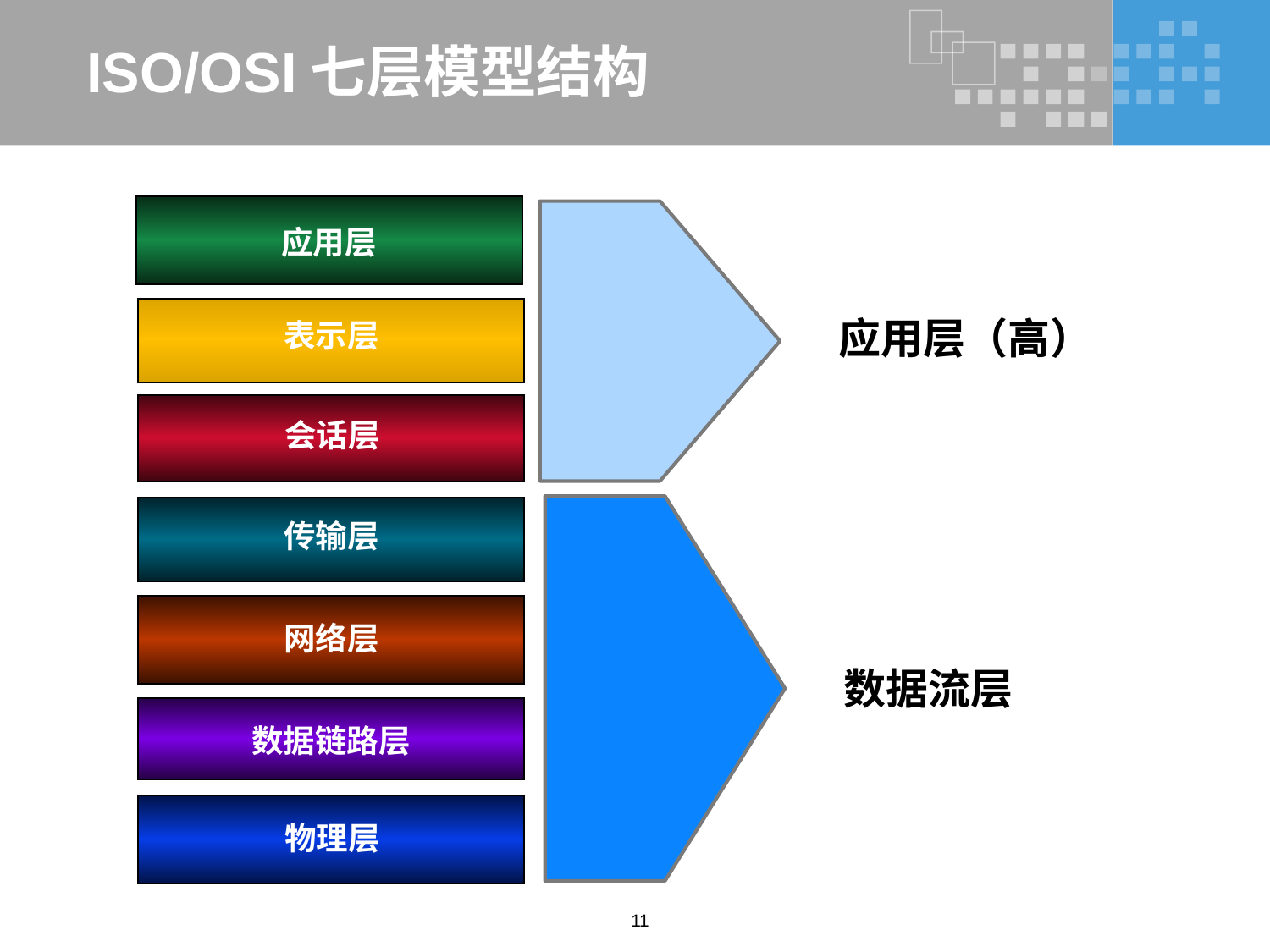

# ISO/OSI七层模型结构

应用层

应用层（高）
表示层

会话层

传输层

网络层
数据流层

数据链路层

物理层
11